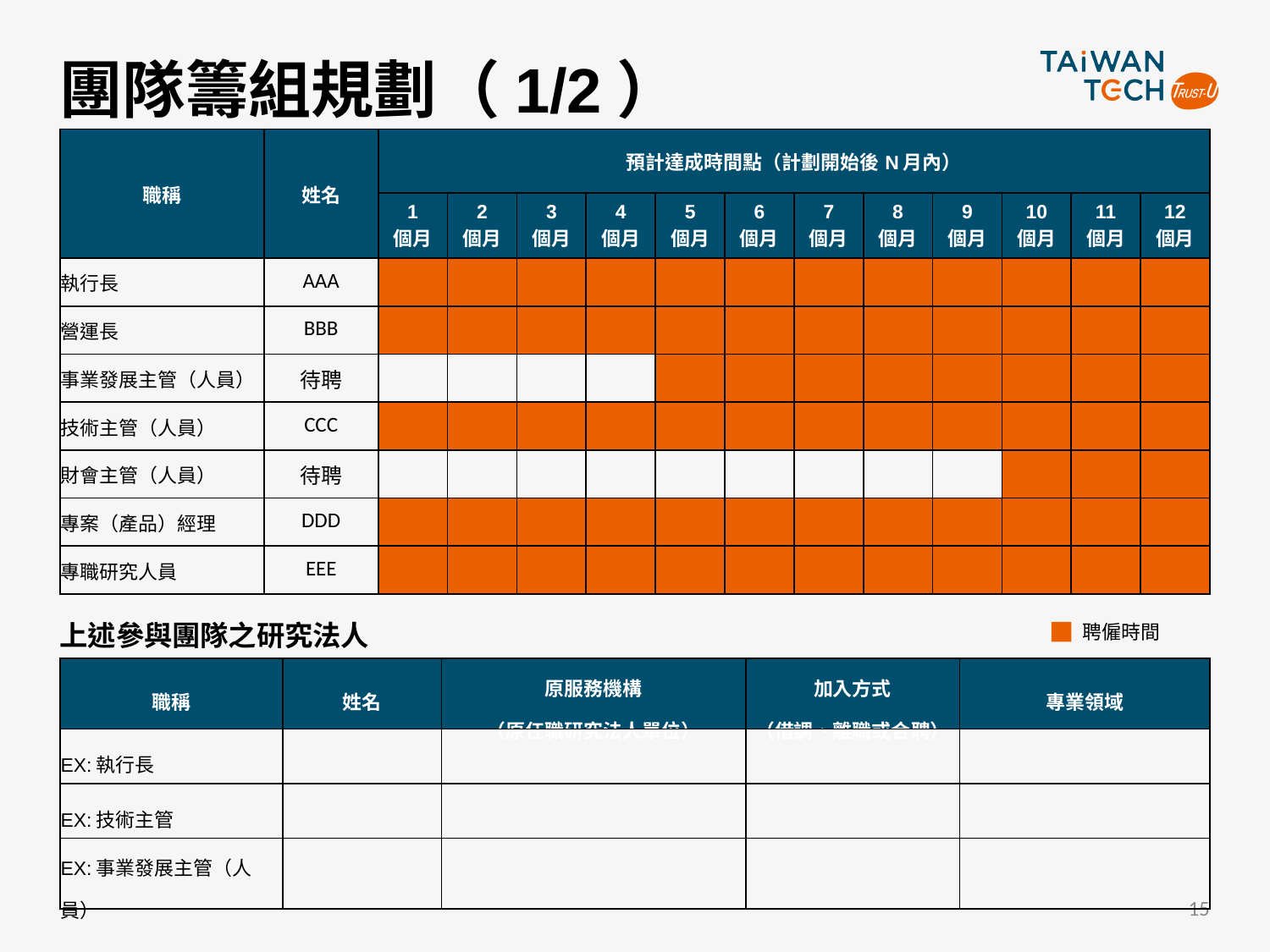

# 團隊籌組規劃（1/2）
| 職稱 | 姓名 | 預計達成時間點（計劃開始後N月內） |  |  |  |  |  |  |  |  |  |  |  |
| --- | --- | --- | --- | --- | --- | --- | --- | --- | --- | --- | --- | --- | --- |
|  |  | 1 個月 | 2 個月 | 3 個月 | 4 個月 | 5 個月 | 6 個月 | 7 個月 | 8 個月 | 9 個月 | 10 個月 | 11 個月 | 12 個月 |
| 執行長 | AAA |  |  |  |  |  |  |  |  |  |  |  |  |
| 營運長 | BBB |  |  |  |  |  |  |  |  |  |  |  |  |
| 事業發展主管（人員） | 待聘 |  |  |  |  |  |  |  |  |  |  |  |  |
| 技術主管（人員） | CCC |  |  |  |  |  |  |  |  |  |  |  |  |
| 財會主管（人員） | 待聘 |  |  |  |  |  |  |  |  |  |  |  |  |
| 專案（產品）經理 | DDD |  |  |  |  |  |  |  |  |  |  |  |  |
| 專職研究人員 | EEE |  |  |  |  |  |  |  |  |  |  |  |  |
上述參與團隊之研究法人
聘僱時間

| 職稱 | 姓名 | 原服務機構 （原任職研究法人單位） | 加入方式 （借調、離職或合聘） | 專業領域 |
| --- | --- | --- | --- | --- |
| EX:執行長 |  |  |  |  |
| EX:技術主管 |  |  |  |  |
| EX:事業發展主管（人員） |  |  |  |  |
15